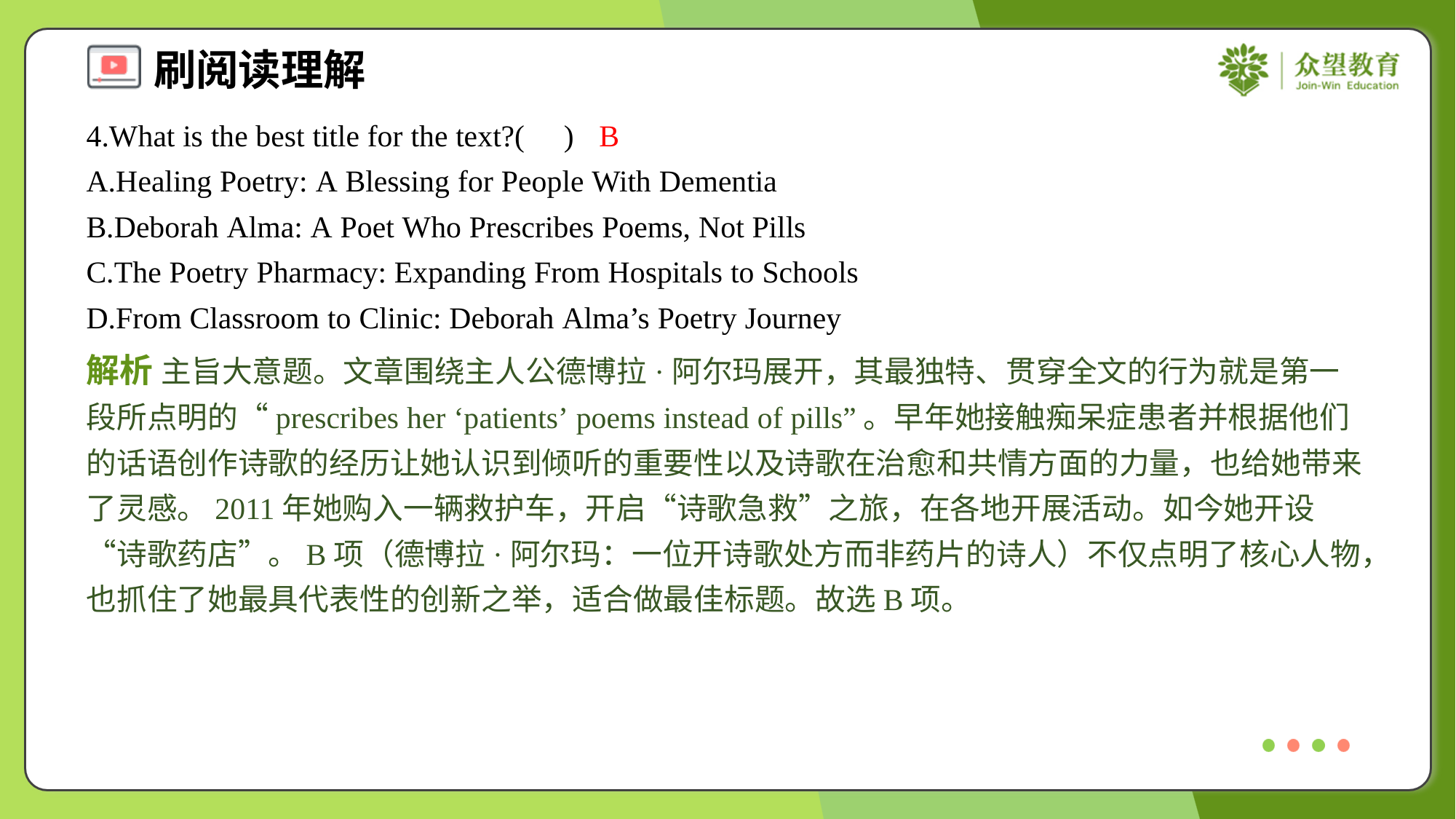

4.What is the best title for the text?(     )
B
A.Healing Poetry: A Blessing for People With Dementia
B.Deborah Alma: A Poet Who Prescribes Poems, Not Pills
C.The Poetry Pharmacy: Expanding From Hospitals to Schools
D.From Classroom to Clinic: Deborah Alma’s Poetry Journey
解析 主旨大意题。文章围绕主人公德博拉·阿尔玛展开，其最独特、贯穿全文的行为就是第一段所点明的“prescribes her ‘patients’ poems instead of pills”。早年她接触痴呆症患者并根据他们的话语创作诗歌的经历让她认识到倾听的重要性以及诗歌在治愈和共情方面的力量，也给她带来了灵感。2011年她购入一辆救护车，开启“诗歌急救”之旅，在各地开展活动。如今她开设“诗歌药店”。B项（德博拉·阿尔玛：一位开诗歌处方而非药片的诗人）不仅点明了核心人物，也抓住了她最具代表性的创新之举，适合做最佳标题。故选B项。